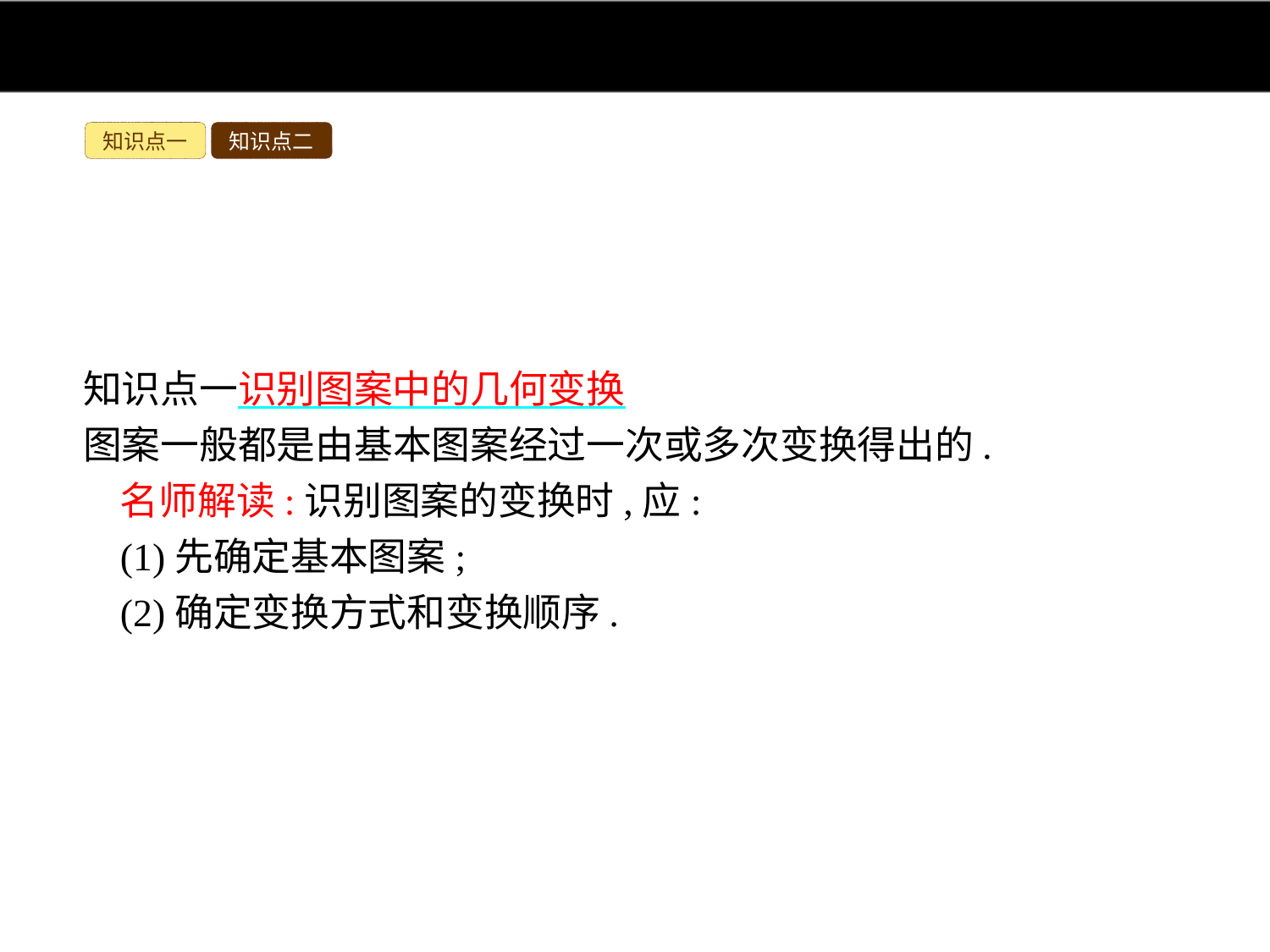

知识点一
知识点二
知识点一识别图案中的几何变换
图案一般都是由基本图案经过一次或多次变换得出的.
名师解读:识别图案的变换时,应:
(1)先确定基本图案;
(2)确定变换方式和变换顺序.